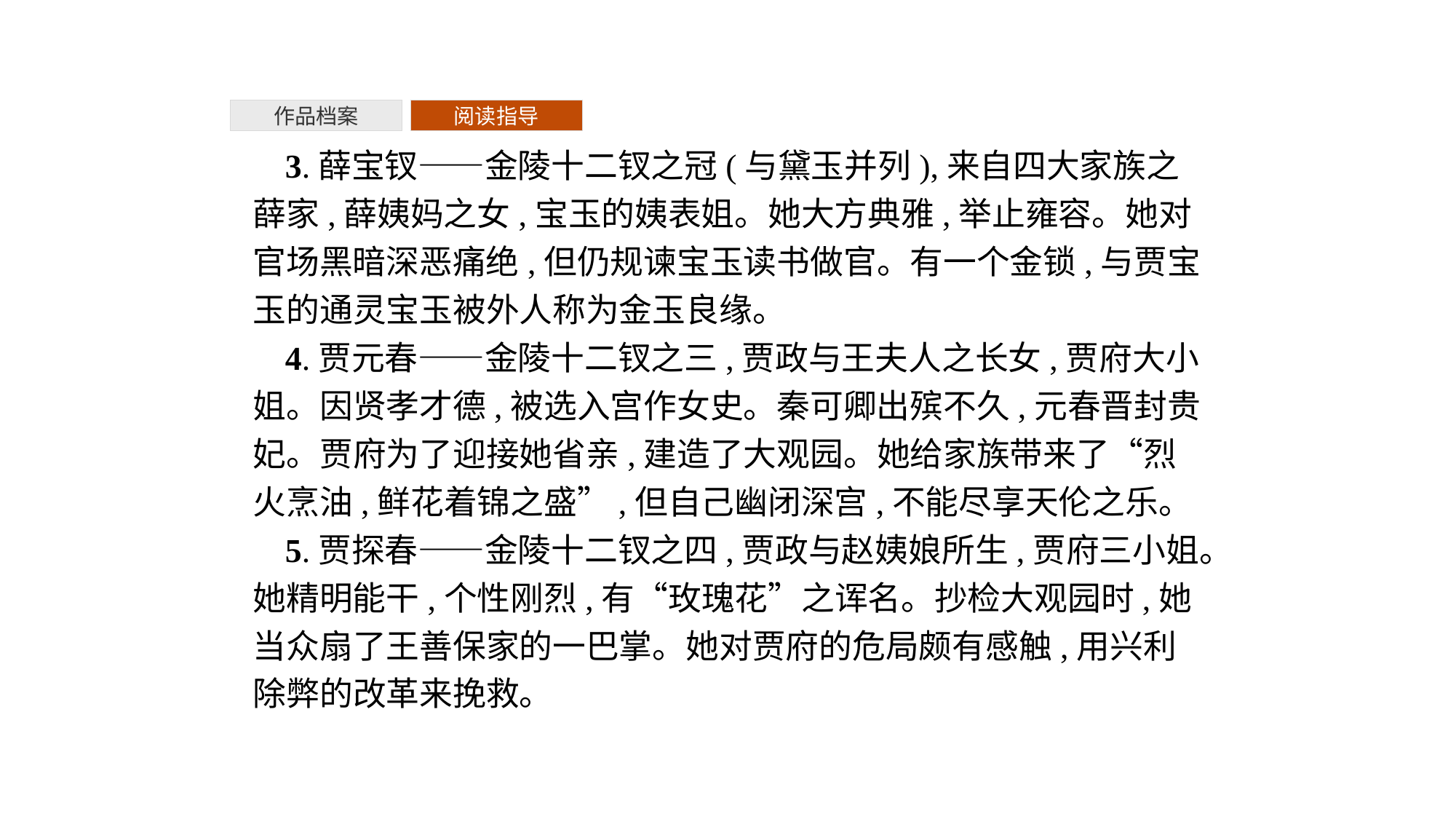

作品档案
阅读指导
3.薛宝钗——金陵十二钗之冠(与黛玉并列),来自四大家族之薛家,薛姨妈之女,宝玉的姨表姐。她大方典雅,举止雍容。她对官场黑暗深恶痛绝,但仍规谏宝玉读书做官。有一个金锁,与贾宝玉的通灵宝玉被外人称为金玉良缘。
4.贾元春——金陵十二钗之三,贾政与王夫人之长女,贾府大小姐。因贤孝才德,被选入宫作女史。秦可卿出殡不久,元春晋封贵妃。贾府为了迎接她省亲,建造了大观园。她给家族带来了“烈火烹油,鲜花着锦之盛”,但自己幽闭深宫,不能尽享天伦之乐。
5.贾探春——金陵十二钗之四,贾政与赵姨娘所生,贾府三小姐。她精明能干,个性刚烈,有“玫瑰花”之诨名。抄检大观园时,她当众扇了王善保家的一巴掌。她对贾府的危局颇有感触,用兴利除弊的改革来挽救。